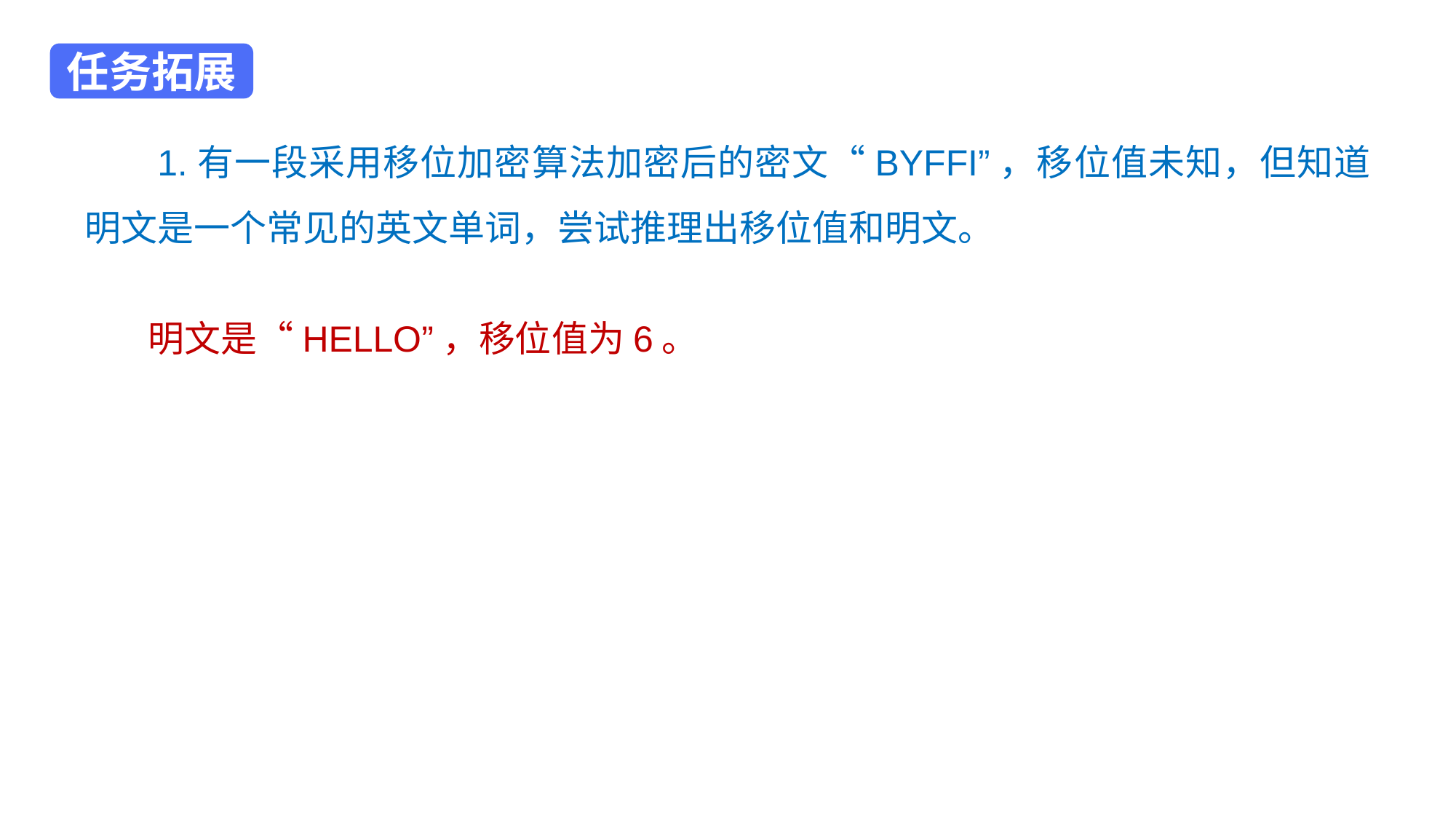

任务拓展
1.有一段采用移位加密算法加密后的密文“BYFFI”，移位值未知，但知道明文是一个常见的英文单词，尝试推理出移位值和明文。

明文是“HELLO”，移位值为6。